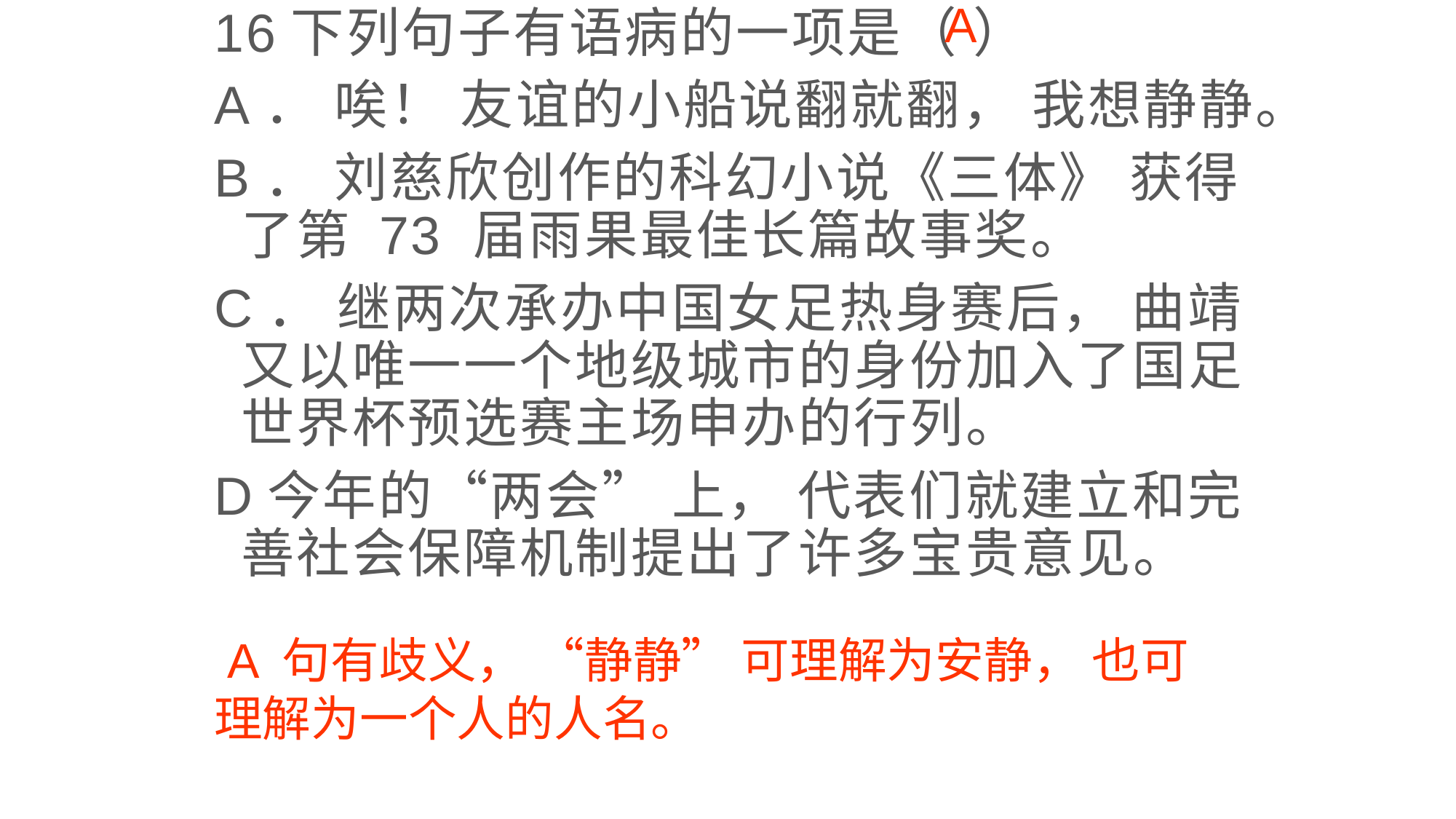

16下列句子有语病的一项是（ ）
A． 唉！ 友谊的小船说翻就翻， 我想静静。
B． 刘慈欣创作的科幻小说《三体》 获得了第 73 届雨果最佳长篇故事奖。
C． 继两次承办中国女足热身赛后， 曲靖又以唯一一个地级城市的身份加入了国足世界杯预选赛主场申办的行列。
D今年的“两会” 上， 代表们就建立和完善社会保障机制提出了许多宝贵意见。
A

 A 句有歧义， “静静” 可理解为安静， 也可理解为一个人的人名。